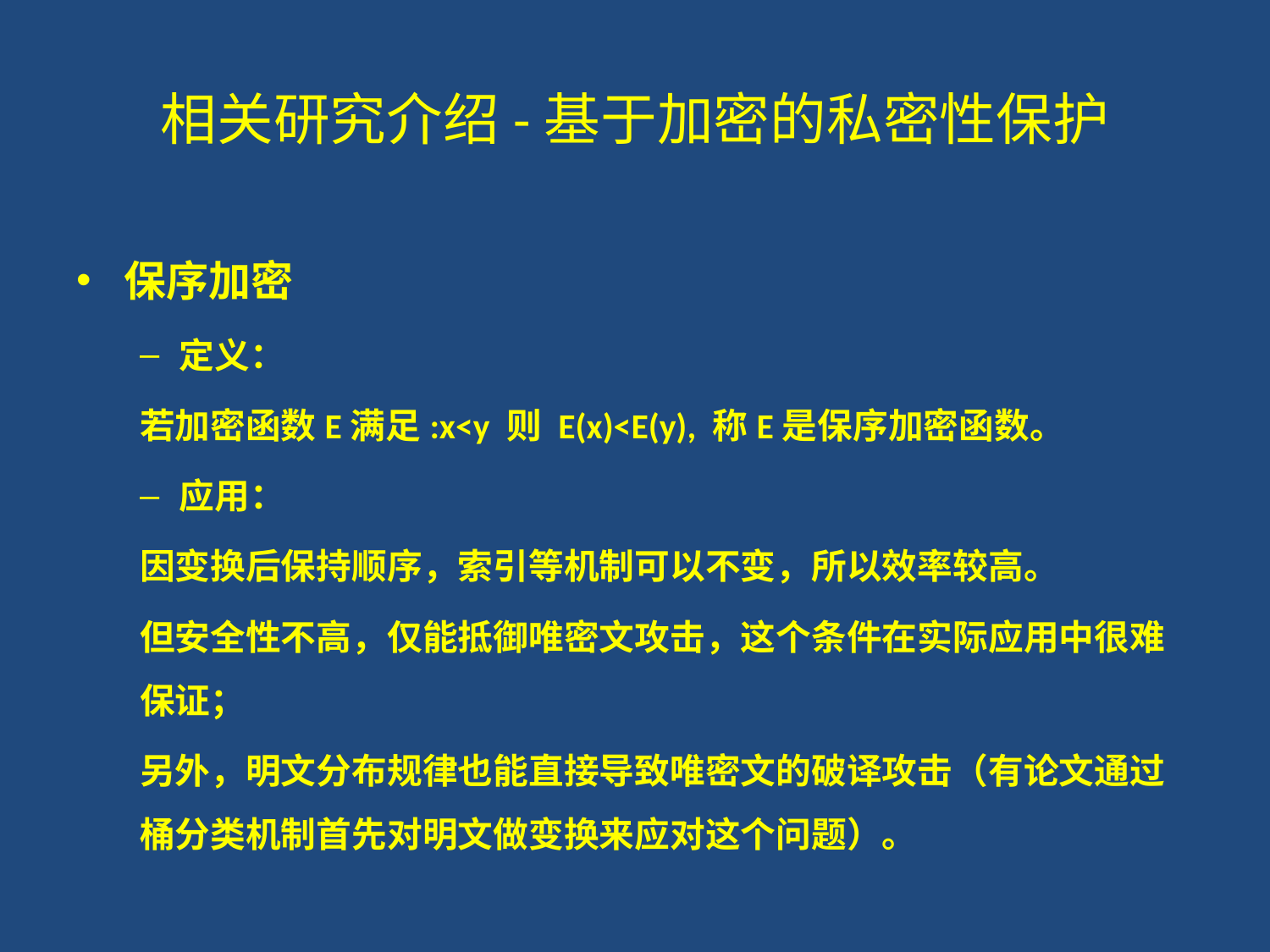

# 相关研究介绍-基于加密的私密性保护
保序加密
定义：
若加密函数E满足:x<y 则 E(x)<E(y), 称E是保序加密函数。
应用：
因变换后保持顺序，索引等机制可以不变，所以效率较高。
但安全性不高，仅能抵御唯密文攻击，这个条件在实际应用中很难保证；
另外，明文分布规律也能直接导致唯密文的破译攻击（有论文通过桶分类机制首先对明文做变换来应对这个问题）。